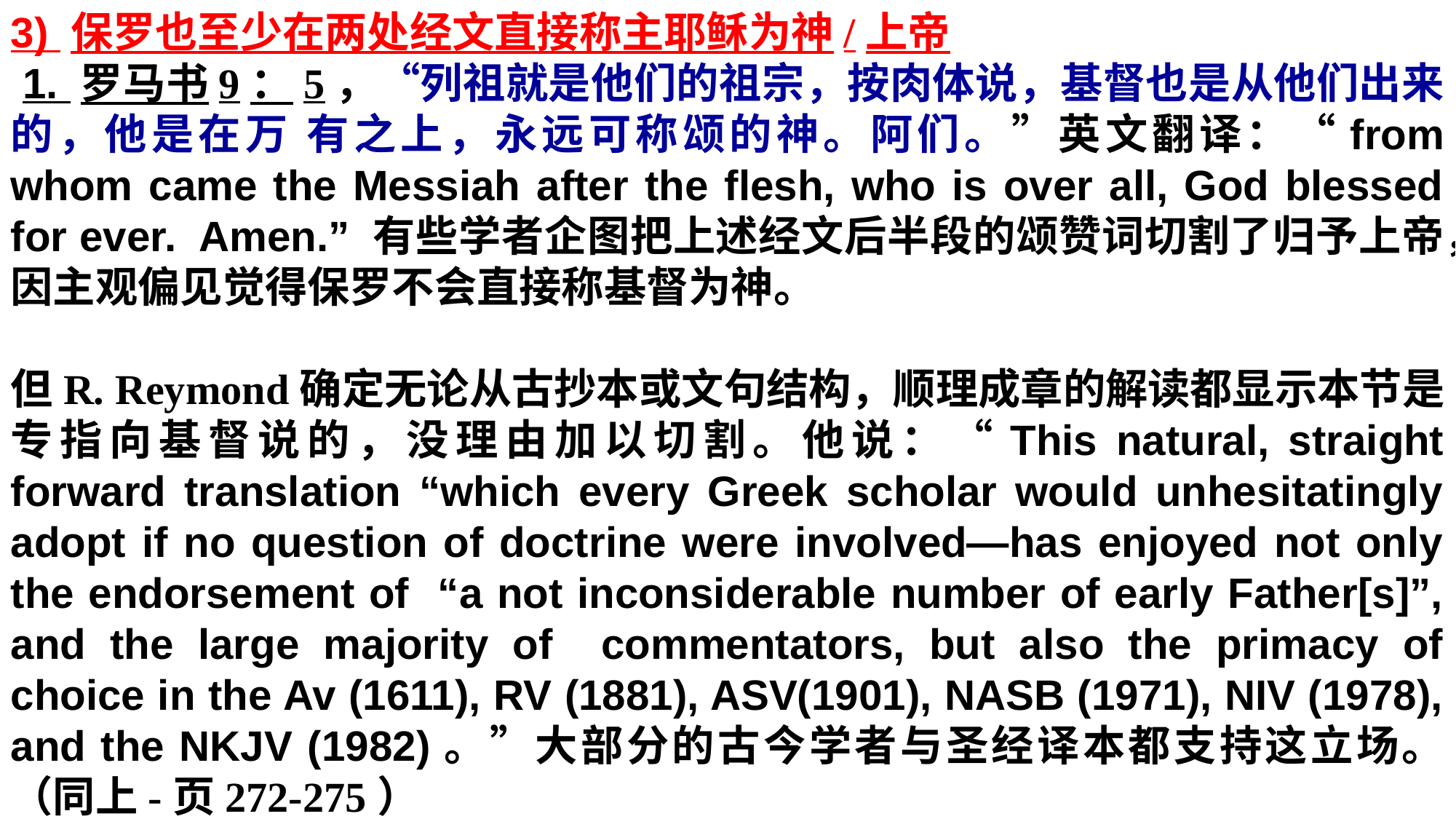

3) 保罗也至少在两处经文直接称主耶稣为神/上帝
 1. 罗马书9：5，“列祖就是他们的祖宗，按肉体说，基督也是从他们出来的，他是在万 有之上，永远可称颂的神。阿们。”英文翻译：“from whom came the Messiah after the flesh, who is over all, God blessed for ever.  Amen.” 有些学者企图把上述经文后半段的颂赞词切割了归予上帝，因主观偏见觉得保罗不会直接称基督为神。

但R. Reymond确定无论从古抄本或文句结构，顺理成章的解读都显示本节是专指向基督说的，没理由加以切割。他说：“This natural, straight forward translation “which every Greek scholar would unhesitatingly adopt if no question of doctrine were involved—has enjoyed not only the endorsement of  “a not inconsiderable number of early Father[s]”, and the large majority of  commentators, but also the primacy of choice in the Av (1611), RV (1881), ASV(1901), NASB (1971), NIV (1978), and the NKJV (1982)。”大部分的古今学者与圣经译本都支持这立场。（同上-页272-275）